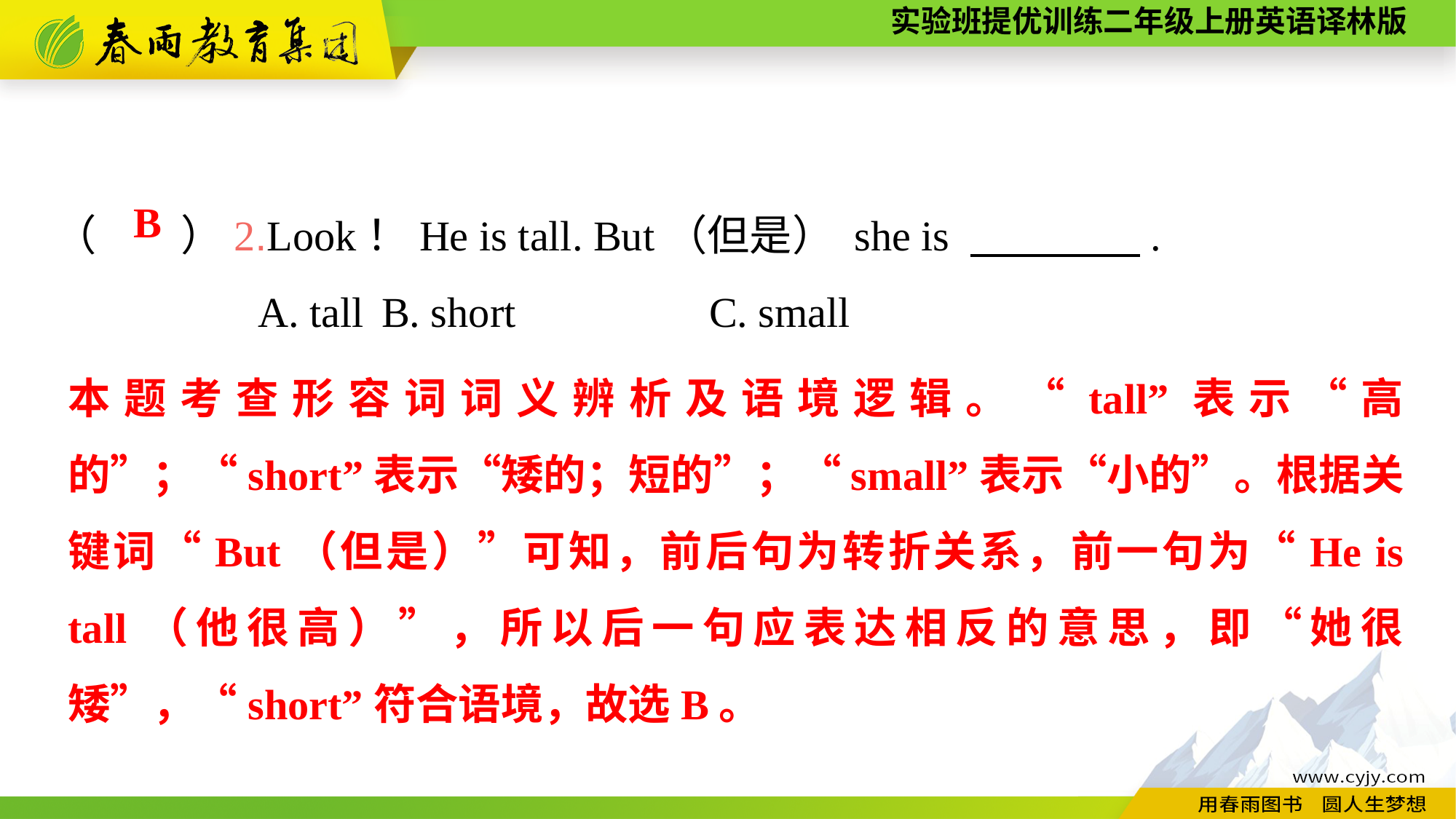

（　　）2.Look！He is tall. But（但是） she is 　　　　.
A. tall	B. short    		C. small
B
本题考查形容词词义辨析及语境逻辑。“tall”表示“高的”；“short”表示“矮的；短的”；“small”表示“小的”。根据关键词“But（但是）”可知，前后句为转折关系，前一句为“He is tall（他很高）”，所以后一句应表达相反的意思，即“她很矮”，“short”符合语境，故选B。